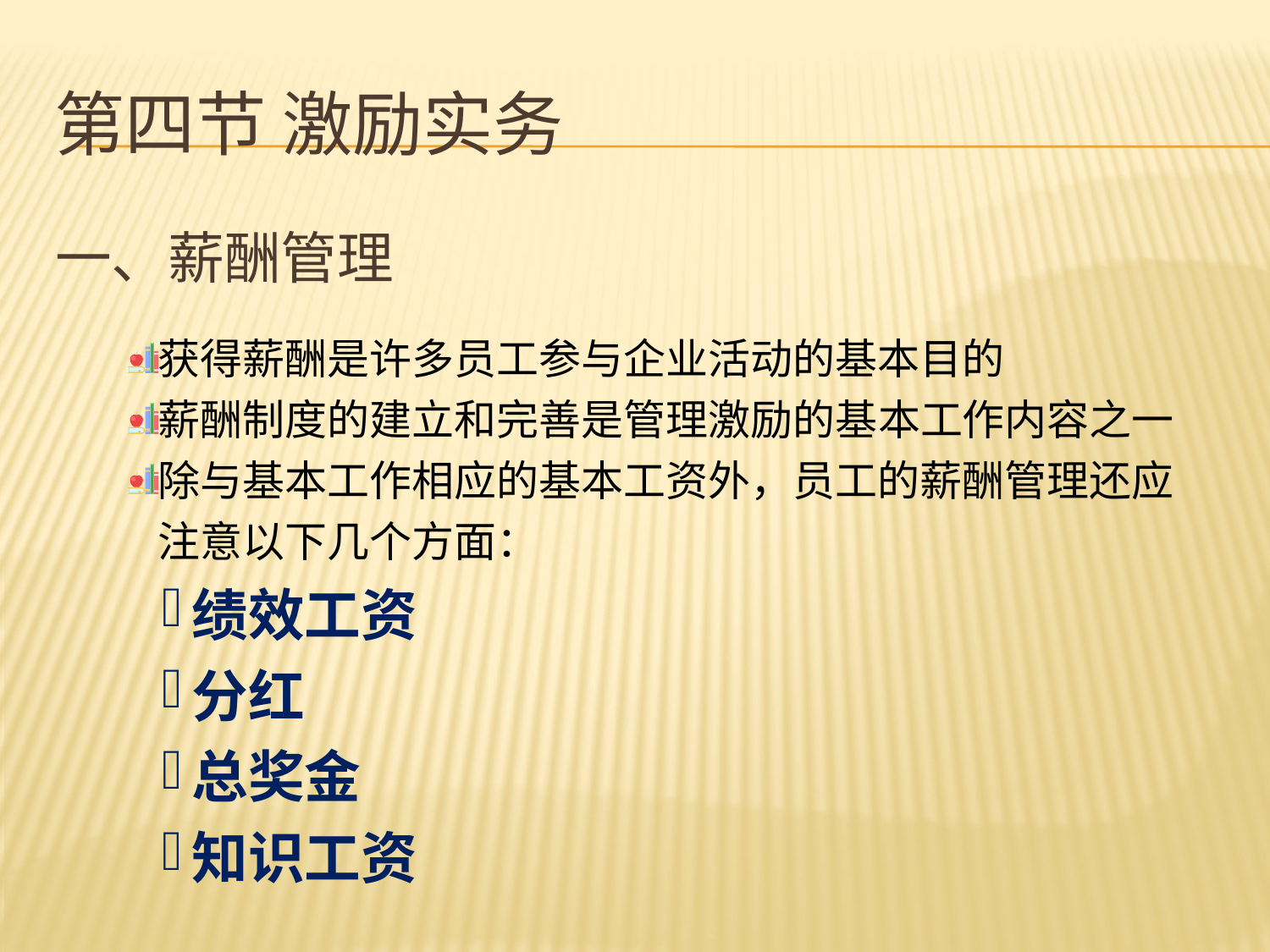

# 第四节 激励实务
一、薪酬管理

获得薪酬是许多员工参与企业活动的基本目的
薪酬制度的建立和完善是管理激励的基本工作内容之一
除与基本工作相应的基本工资外，员工的薪酬管理还应注意以下几个方面：
绩效工资
分红
总奖金
知识工资